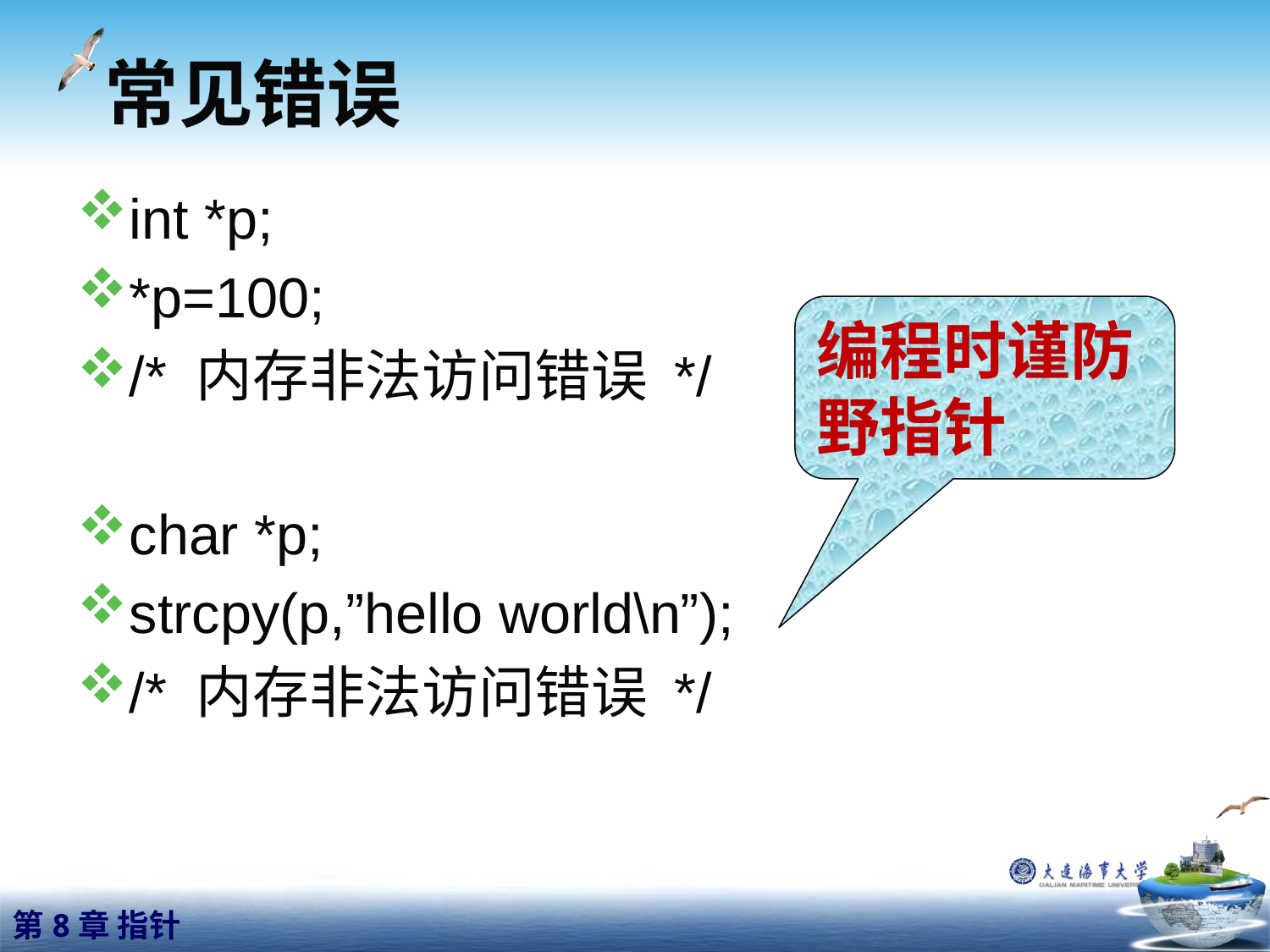

# 常见错误
int *p;
*p=100;
/* 内存非法访问错误 */

char *p;
strcpy(p,”hello world\n”);
/* 内存非法访问错误 */
编程时谨防野指针